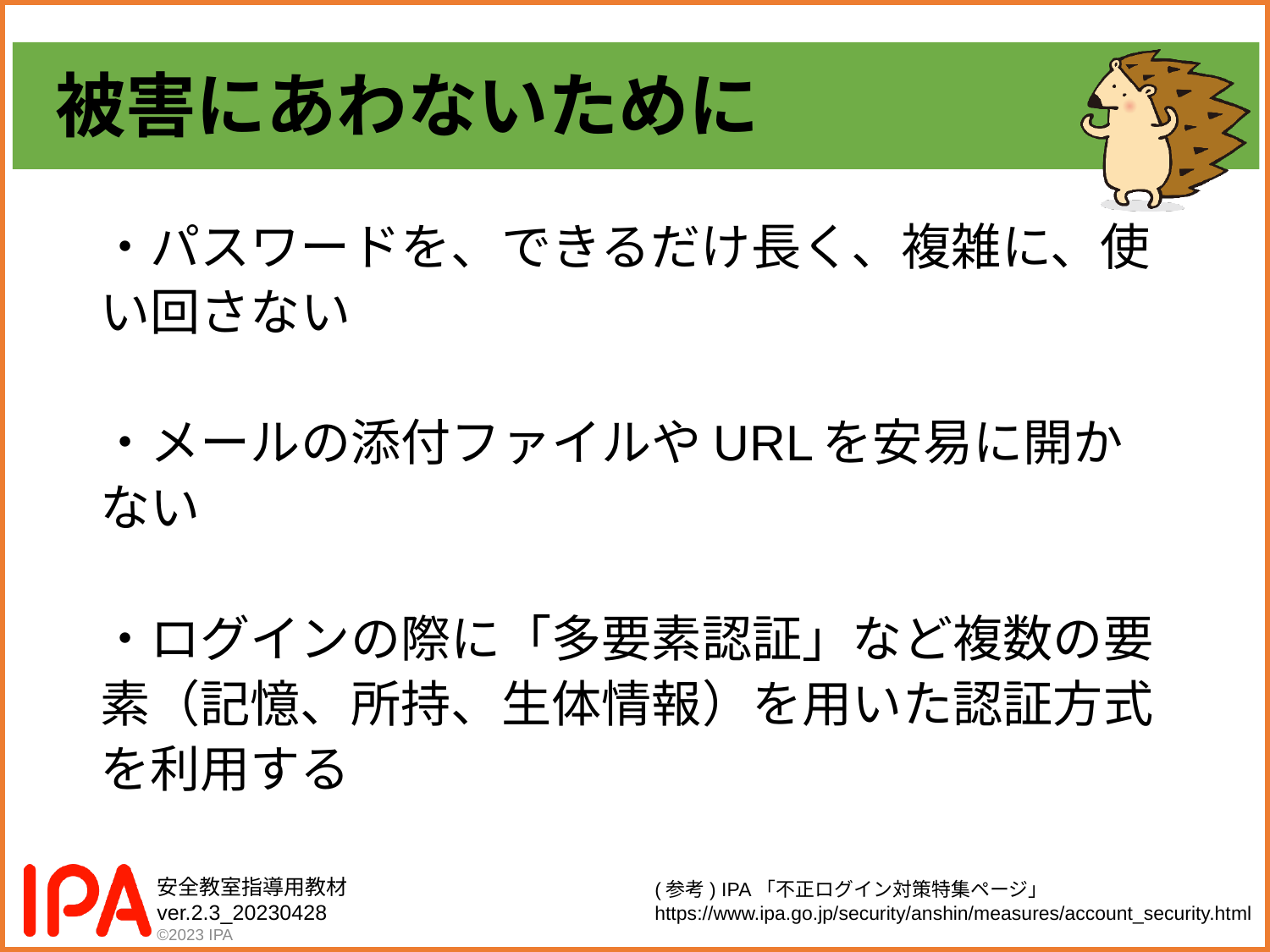

# 被害にあわないために
・パスワードを、できるだけ長く、複雑に、使い回さない
・メールの添付ファイルやURLを安易に開かない
・ログインの際に「多要素認証」など複数の要素（記憶、所持、生体情報）を用いた認証方式を利用する

(参考) IPA「不正ログイン対策特集ページ」
https://www.ipa.go.jp/security/anshin/measures/account_security.html